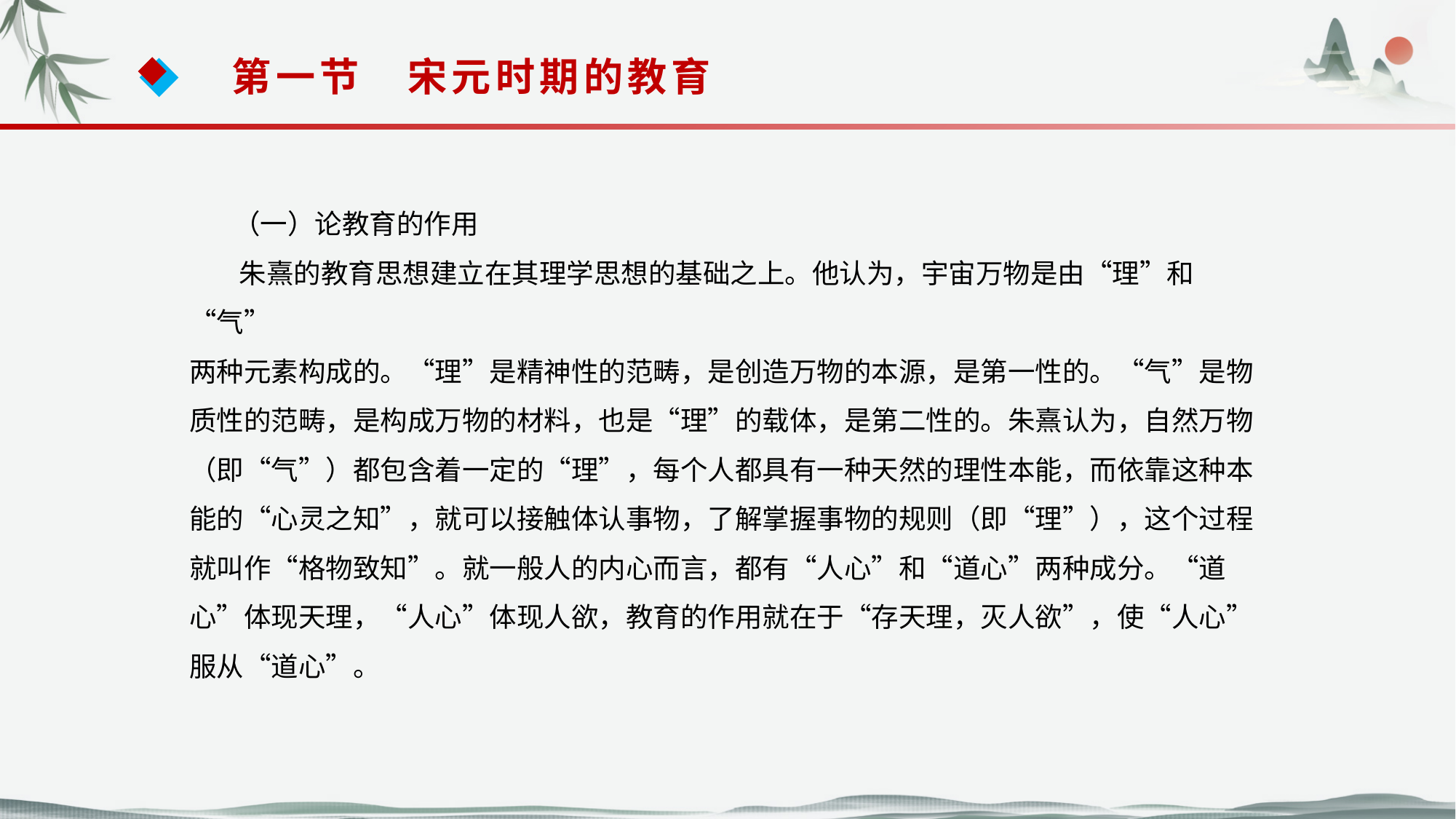

第一节　宋元时期的教育

      （一）论教育的作用
       朱熹的教育思想建立在其理学思想的基础之上。他认为，宇宙万物是由“理”和“气”
两种元素构成的。“理”是精神性的范畴，是创造万物的本源，是第一性的。“气”是物质性的范畴，是构成万物的材料，也是“理”的载体，是第二性的。朱熹认为，自然万物（即“气”）都包含着一定的“理”，每个人都具有一种天然的理性本能，而依靠这种本能的“心灵之知”，就可以接触体认事物，了解掌握事物的规则（即“理”），这个过程就叫作“格物致知”。就一般人的内心而言，都有“人心”和“道心”两种成分。“道心”体现天理，“人心”体现人欲，教育的作用就在于“存天理，灭人欲”，使“人心”服从“道心”。